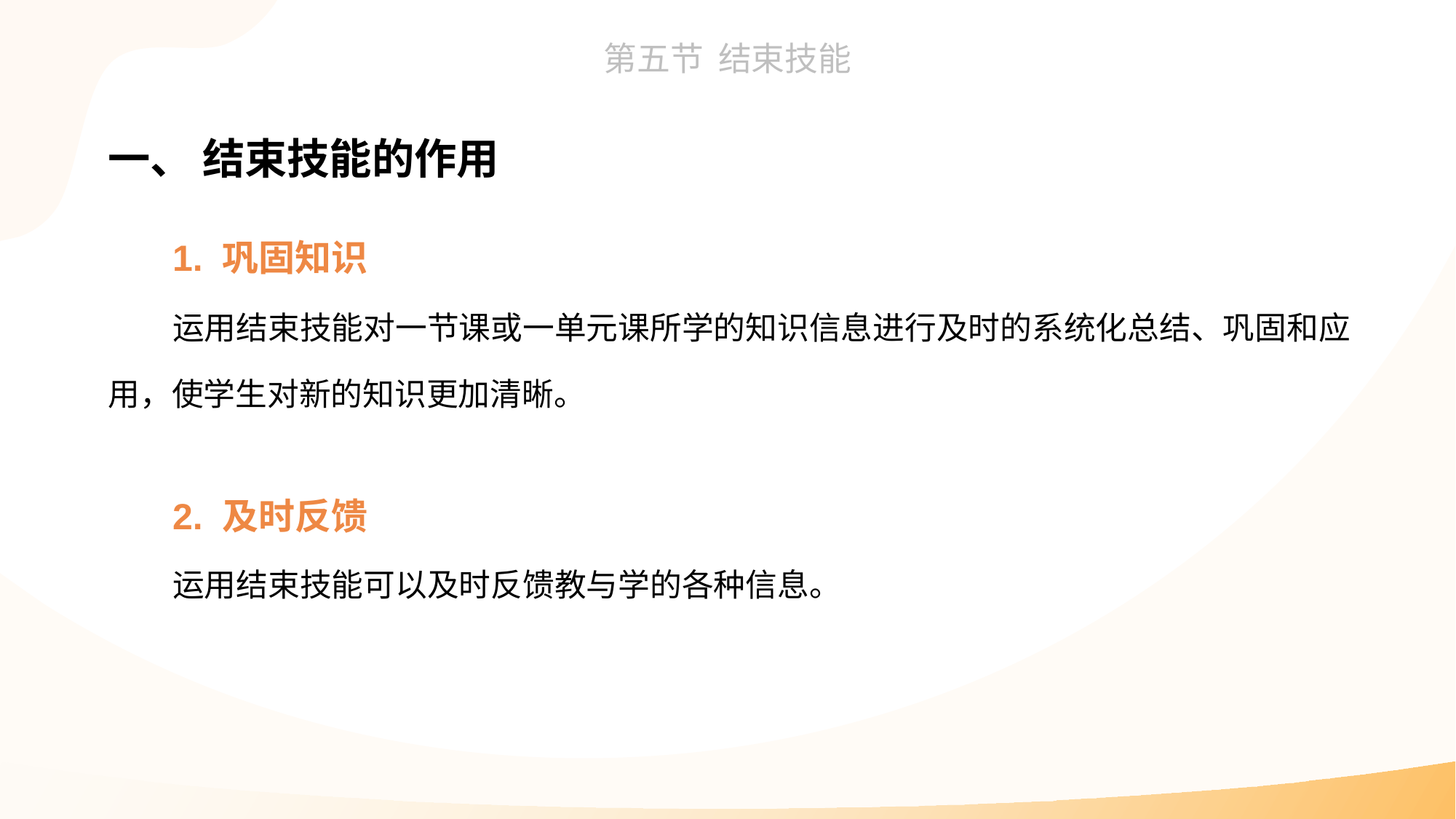

一、 结束技能的作用
1. 巩固知识
运用结束技能对一节课或一单元课所学的知识信息进行及时的系统化总结、巩固和应用，使学生对新的知识更加清晰。

2. 及时反馈
运用结束技能可以及时反馈教与学的各种信息。